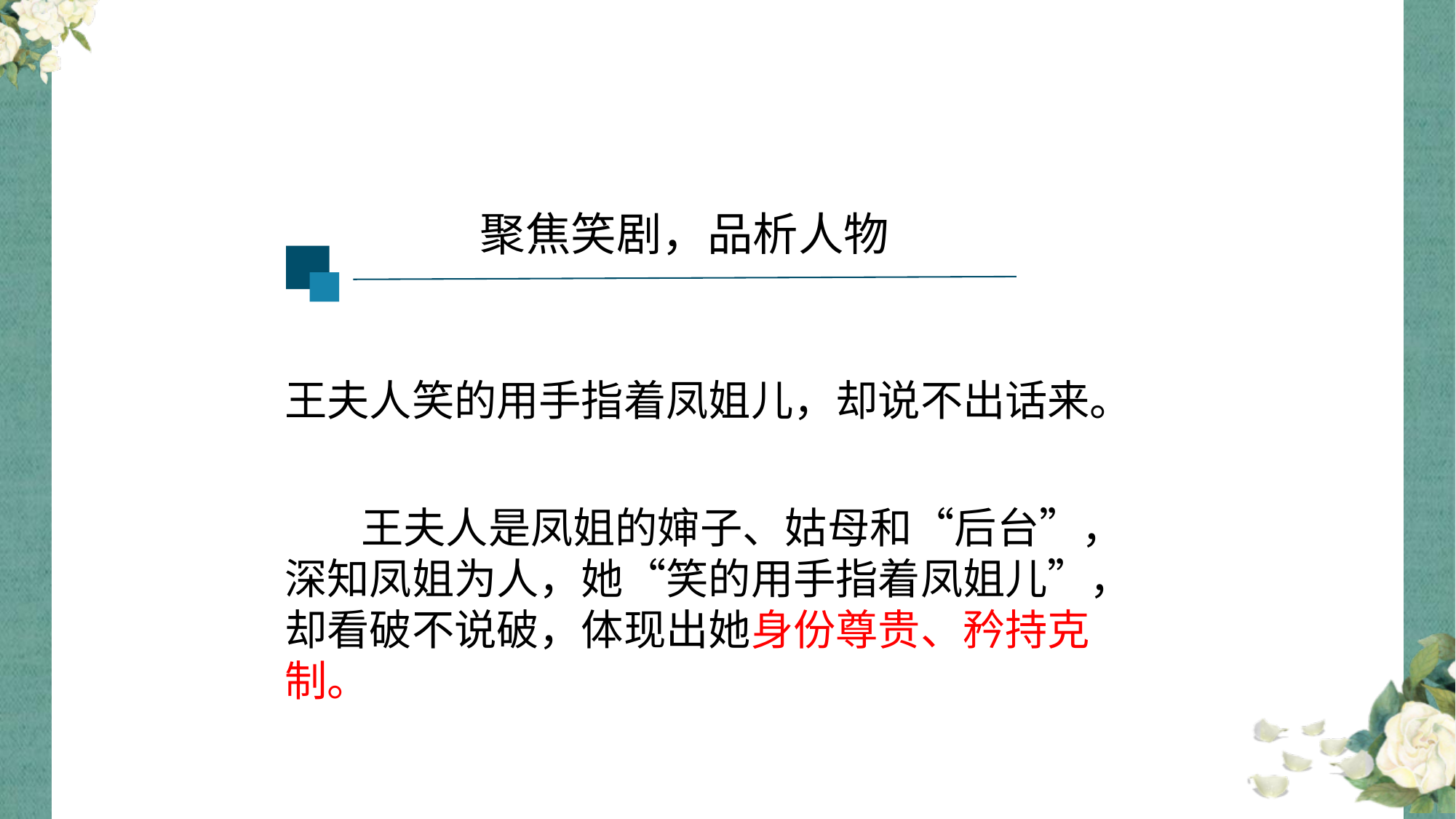

聚焦笑剧，品析人物

王夫人笑的用手指着凤姐儿，却说不出话来。
       王夫人是凤姐的婶子、姑母和“后台”，深知凤姐为人，她“笑的用手指着凤姐儿”，却看破不说破，体现出她身份尊贵、矜持克制。